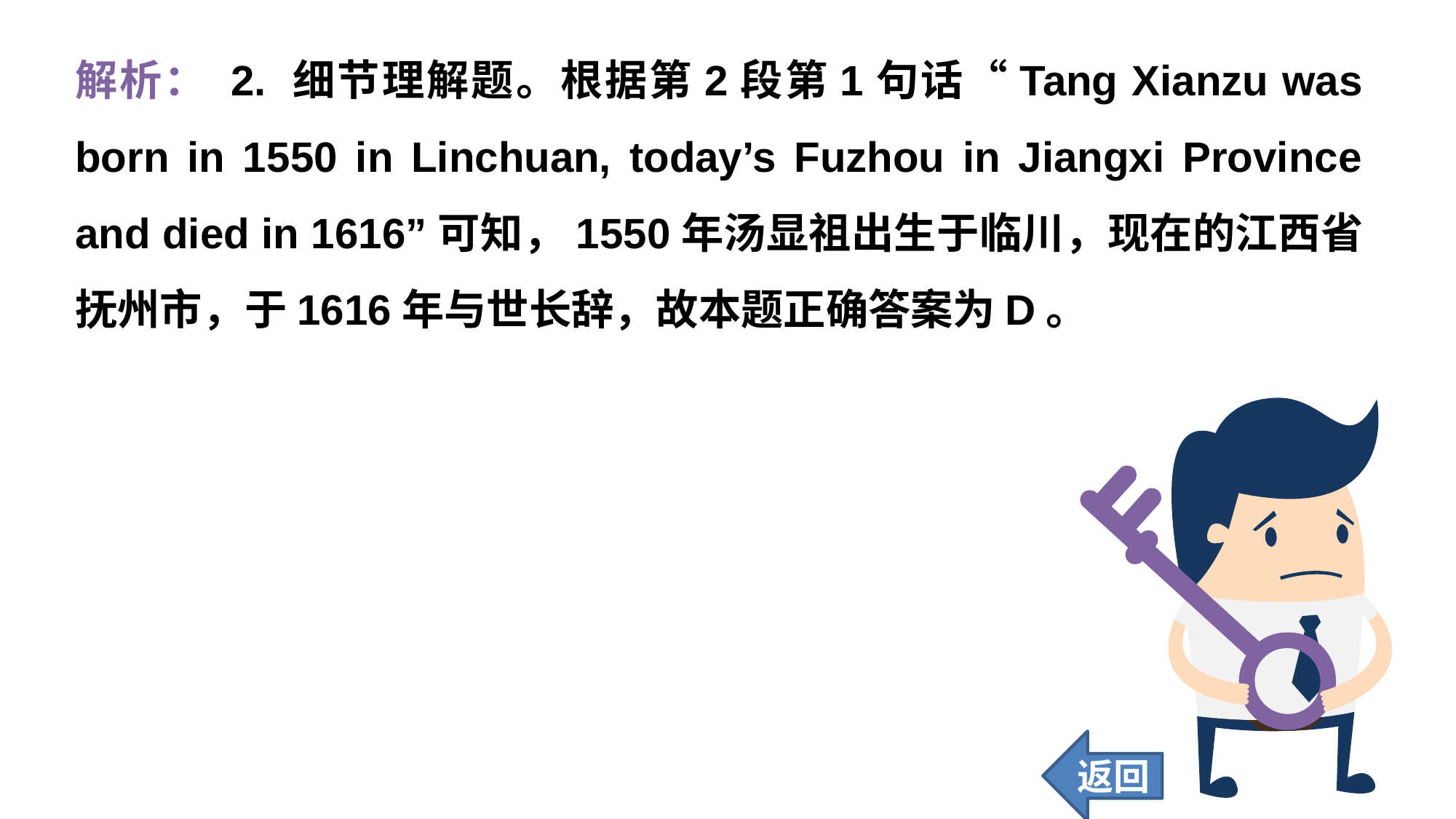

解析： 2. 细节理解题。根据第2段第1句话“Tang Xianzu was born in 1550 in Linchuan, today’s Fuzhou in Jiangxi Province and died in 1616”可知，1550年汤显祖出生于临川，现在的江西省抚州市，于1616年与世长辞，故本题正确答案为D。

返回
142